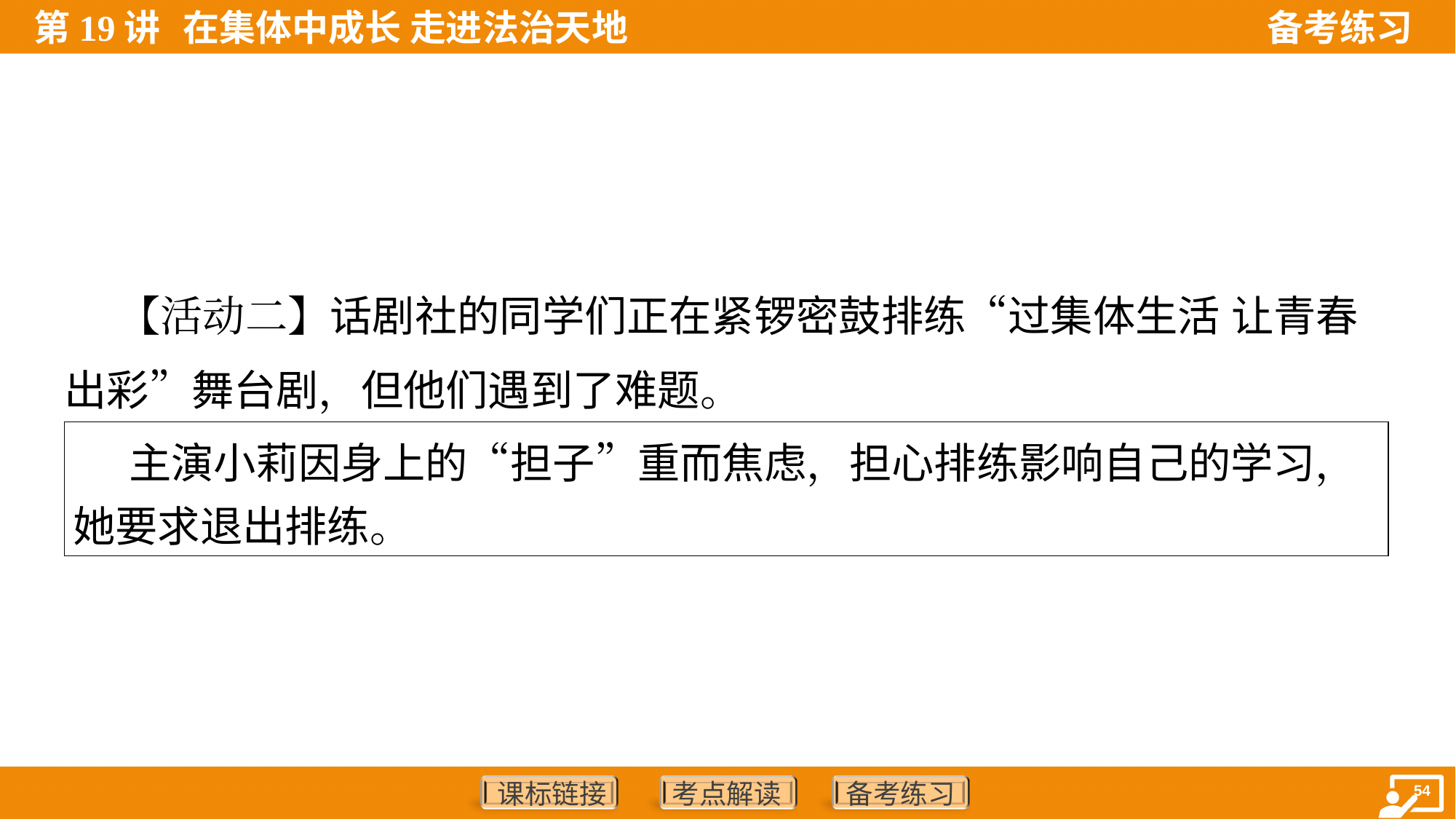

【活动二】话剧社的同学们正在紧锣密鼓排练“过集体生活 让青春
出彩”舞台剧，但他们遇到了难题。
| 主演小莉因身上的“担子”重而焦虑，担心排练影响自己的学习， 她要求退出排练。 |
| --- |